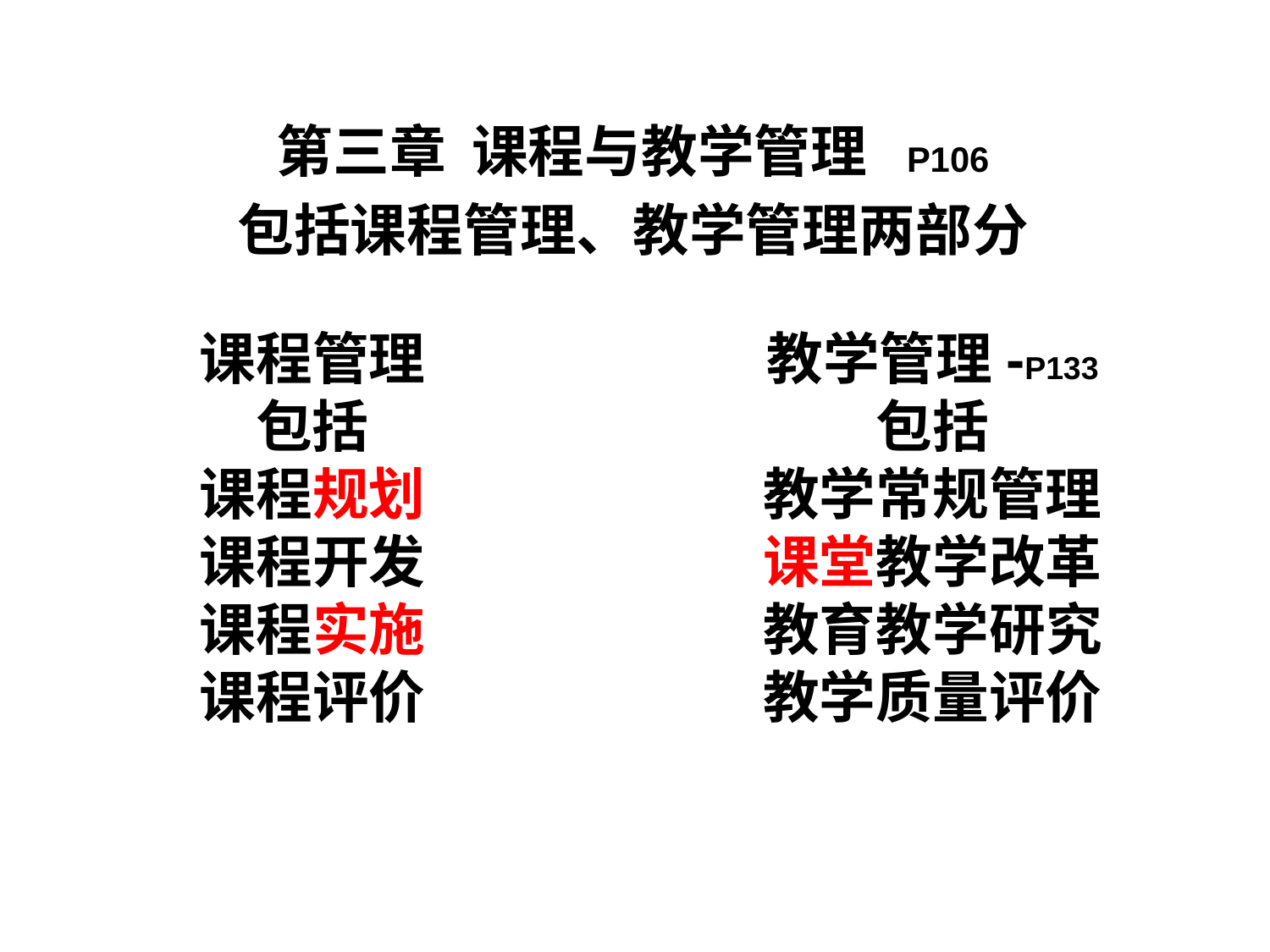

第三章  课程与教学管理  P106
包括课程管理、教学管理两部分

课程管理
包括
课程规划
课程开发
课程实施
课程评价

教学管理-P133
包括
教学常规管理
课堂教学改革
教育教学研究
教学质量评价